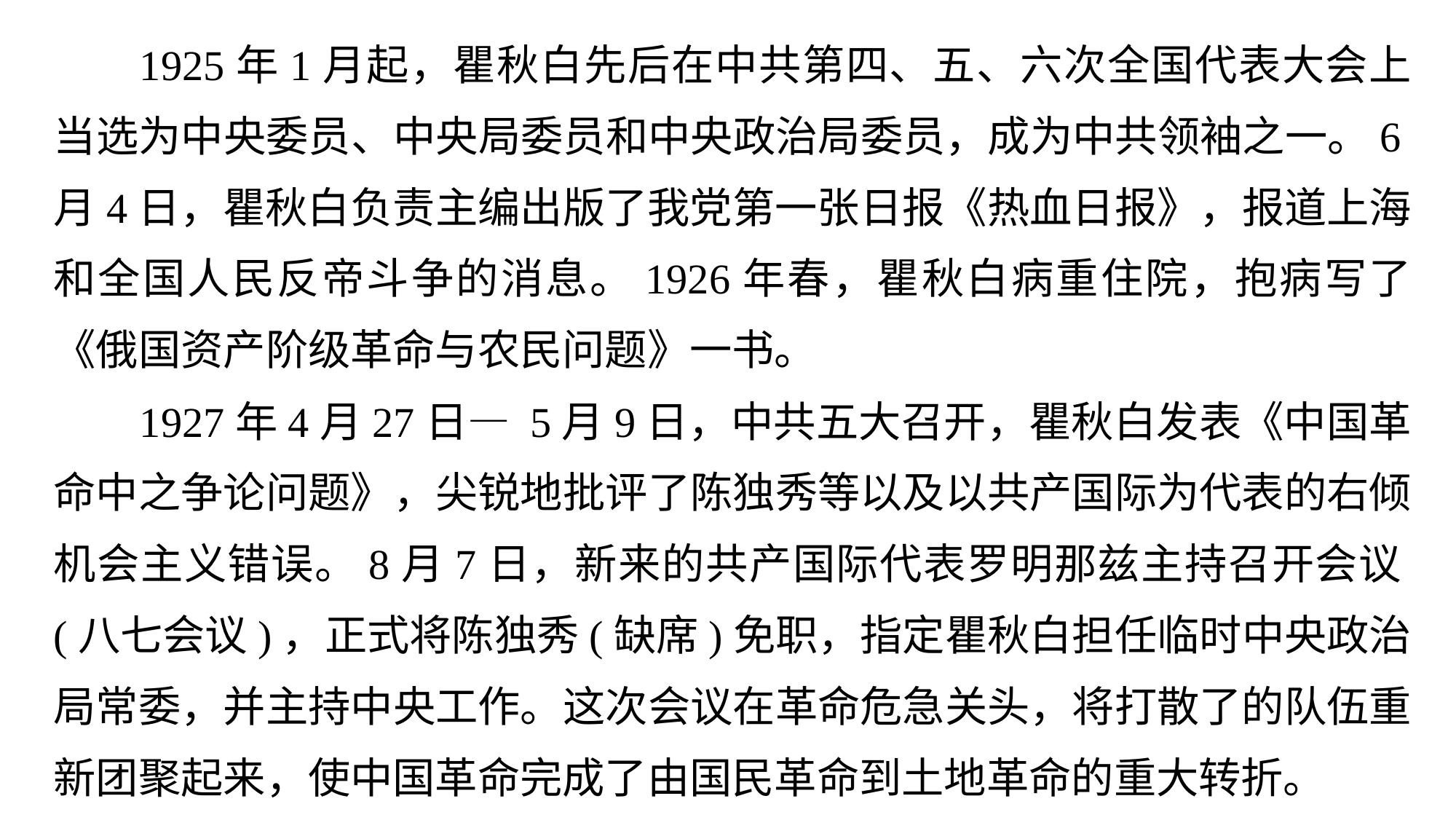

1925年1月起，瞿秋白先后在中共第四、五、六次全国代表大会上当选为中央委员、中央局委员和中央政治局委员，成为中共领袖之一。6月4日，瞿秋白负责主编出版了我党第一张日报《热血日报》，报道上海和全国人民反帝斗争的消息。1926年春，瞿秋白病重住院，抱病写了《俄国资产阶级革命与农民问题》一书。
1927年4月27日— 5月9日，中共五大召开，瞿秋白发表《中国革命中之争论问题》，尖锐地批评了陈独秀等以及以共产国际为代表的右倾机会主义错误。8月7日，新来的共产国际代表罗明那兹主持召开会议(八七会议)，正式将陈独秀(缺席)免职，指定瞿秋白担任临时中央政治局常委，并主持中央工作。这次会议在革命危急关头，将打散了的队伍重新团聚起来，使中国革命完成了由国民革命到土地革命的重大转折。